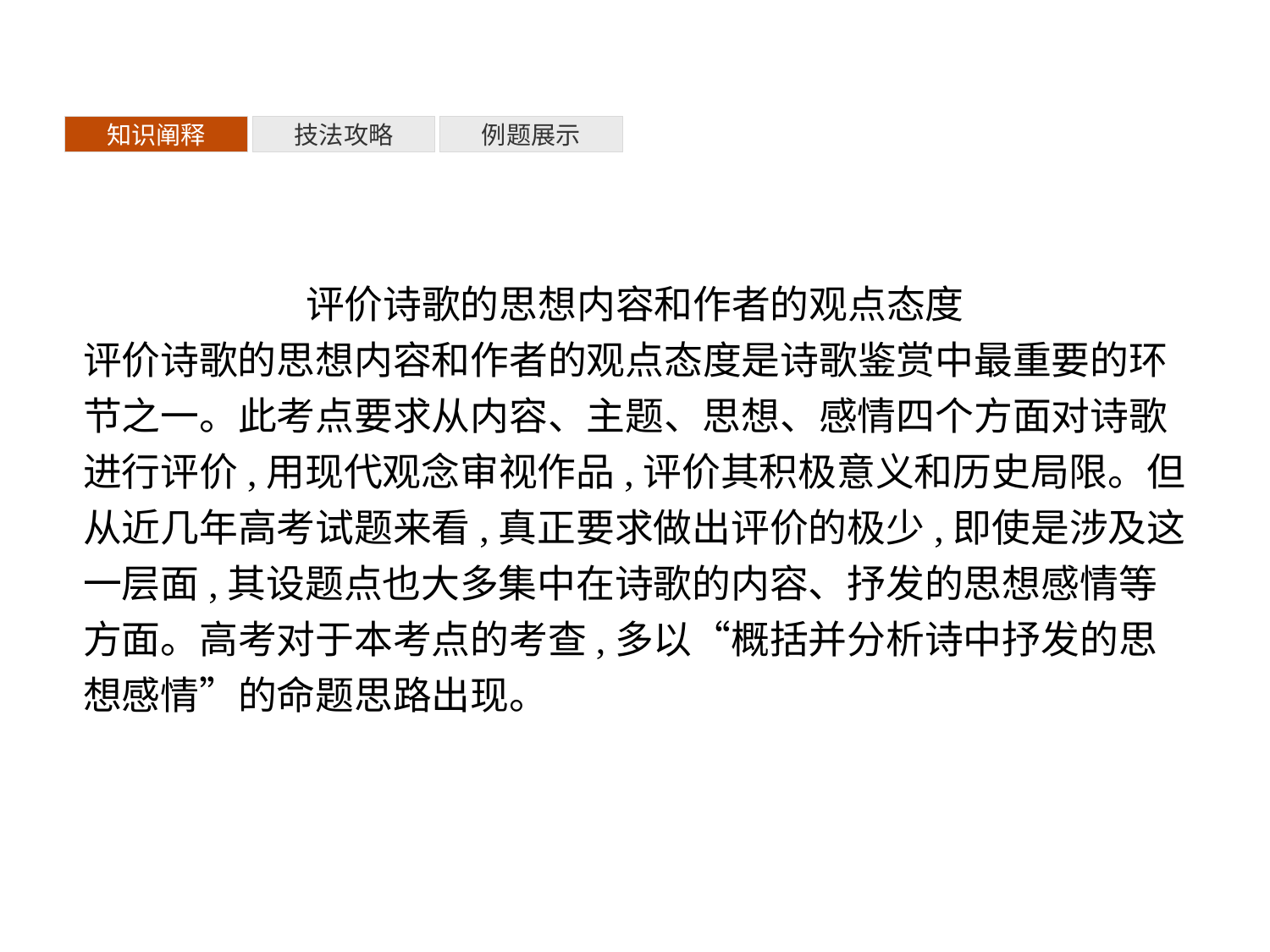

知识阐释
技法攻略
例题展示
评价诗歌的思想内容和作者的观点态度
评价诗歌的思想内容和作者的观点态度是诗歌鉴赏中最重要的环节之一。此考点要求从内容、主题、思想、感情四个方面对诗歌进行评价,用现代观念审视作品,评价其积极意义和历史局限。但从近几年高考试题来看,真正要求做出评价的极少,即使是涉及这一层面,其设题点也大多集中在诗歌的内容、抒发的思想感情等方面。高考对于本考点的考查,多以“概括并分析诗中抒发的思想感情”的命题思路出现。